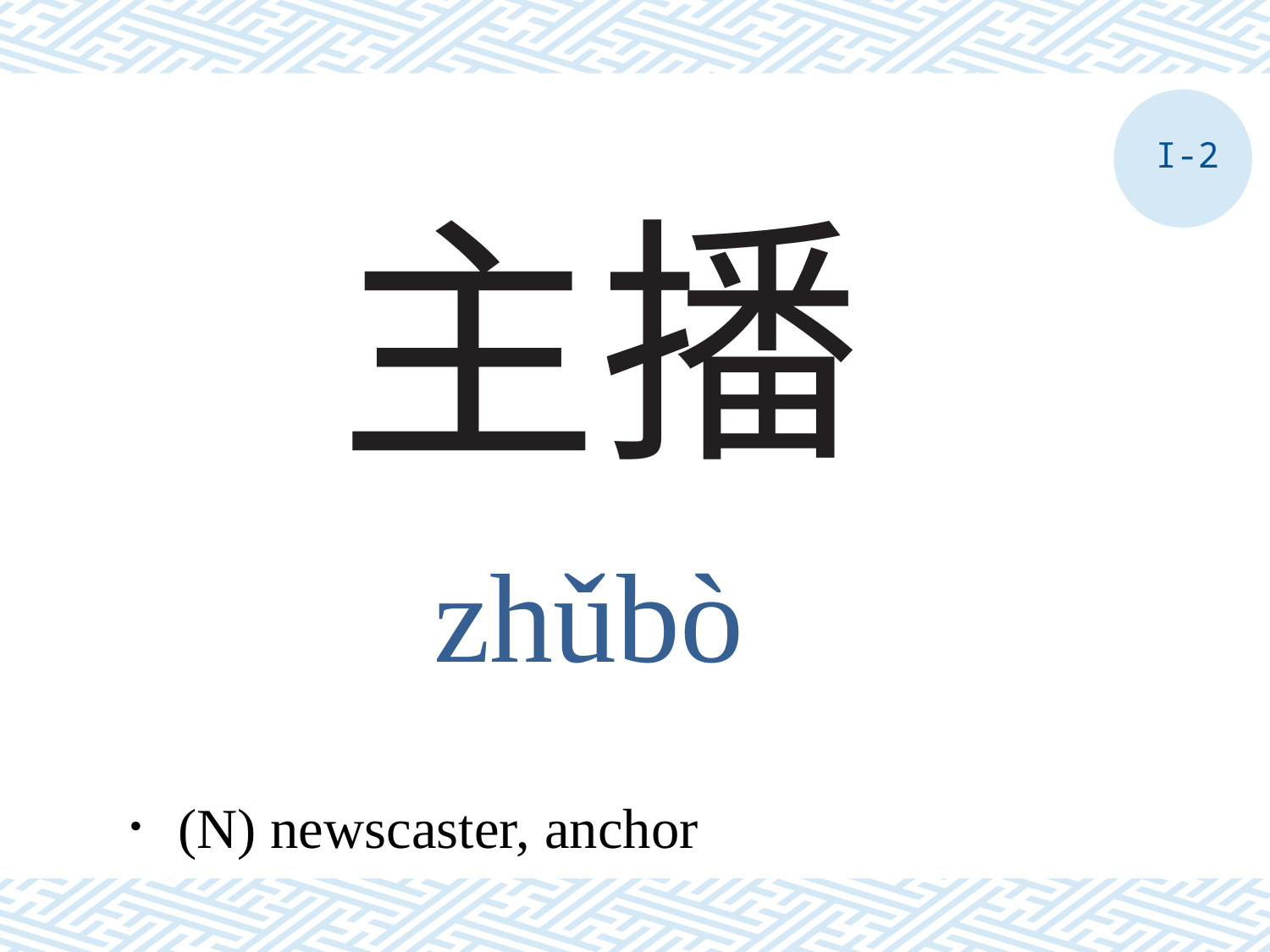

I-2

# 主播
zhǔbò
．(N) newscaster, anchor